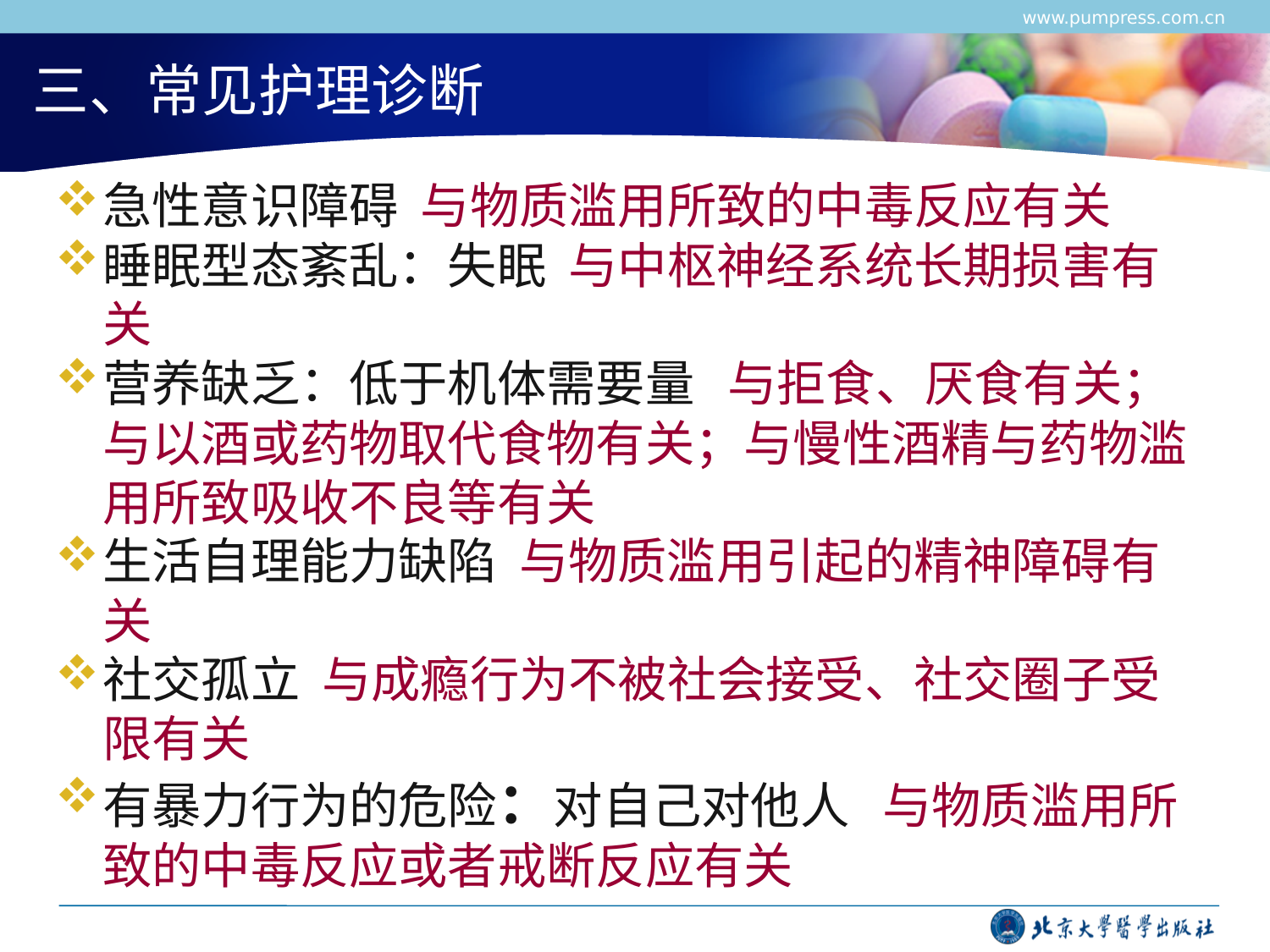

www.pumpress.com.cn
# 三、常见护理诊断
急性意识障碍  与物质滥用所致的中毒反应有关
睡眠型态紊乱：失眠  与中枢神经系统长期损害有关
营养缺乏：低于机体需要量   与拒食、厌食有关；与以酒或药物取代食物有关；与慢性酒精与药物滥用所致吸收不良等有关
生活自理能力缺陷  与物质滥用引起的精神障碍有关
社交孤立  与成瘾行为不被社会接受、社交圈子受限有关
有暴力行为的危险：对自己对他人   与物质滥用所致的中毒反应或者戒断反应有关